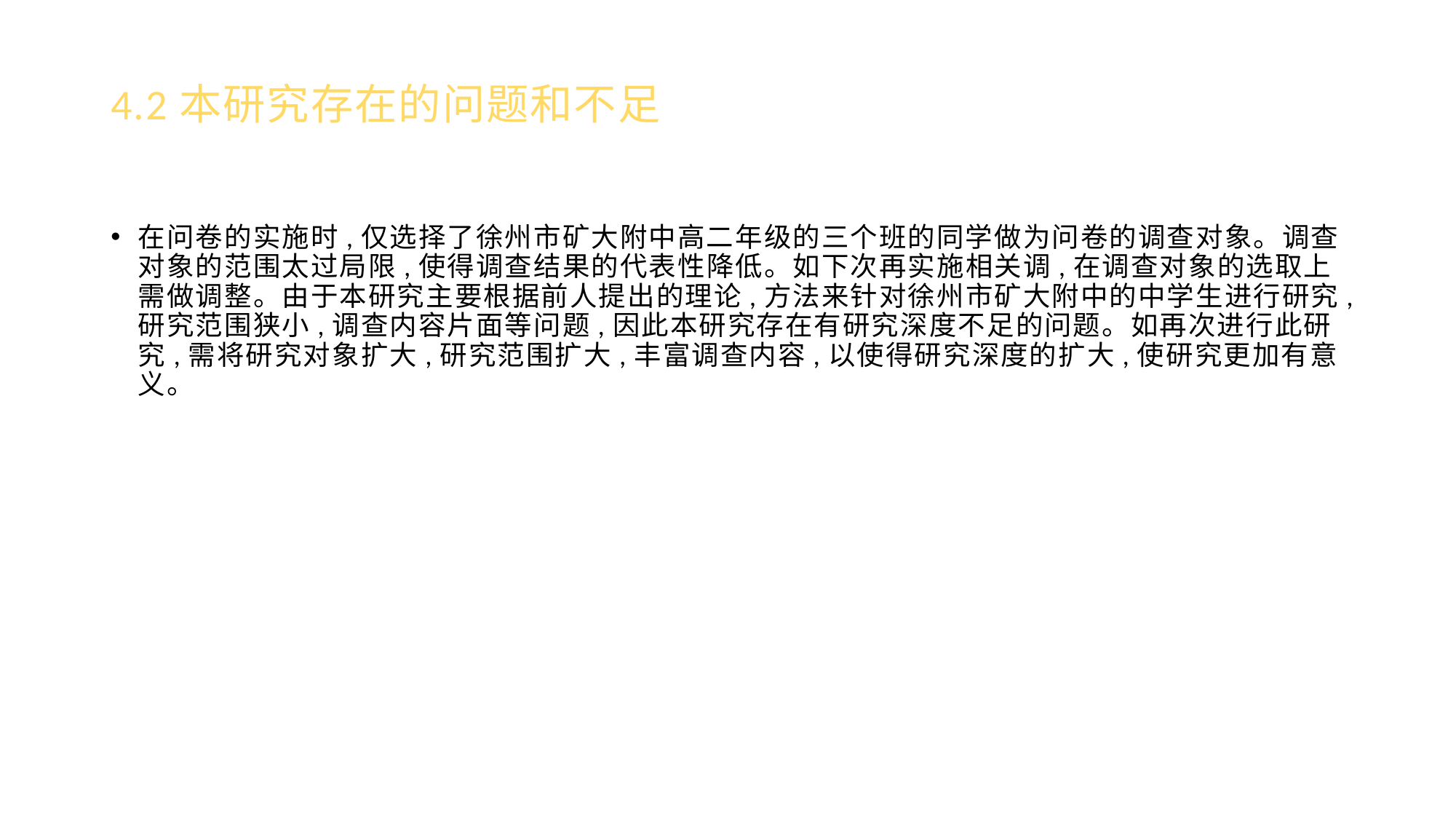

# 4.2本研究存在的问题和不足
在问卷的实施时,仅选择了徐州市矿大附中高二年级的三个班的同学做为问卷的调查对象。调查对象的范围太过局限,使得调查结果的代表性降低。如下次再实施相关调,在调查对象的选取上需做调整。由于本研究主要根据前人提出的理论,方法来针对徐州市矿大附中的中学生进行研究,研究范围狭小,调查内容片面等问题,因此本研究存在有研究深度不足的问题。如再次进行此研究,需将研究对象扩大,研究范围扩大,丰富调查内容,以使得研究深度的扩大,使研究更加有意义。